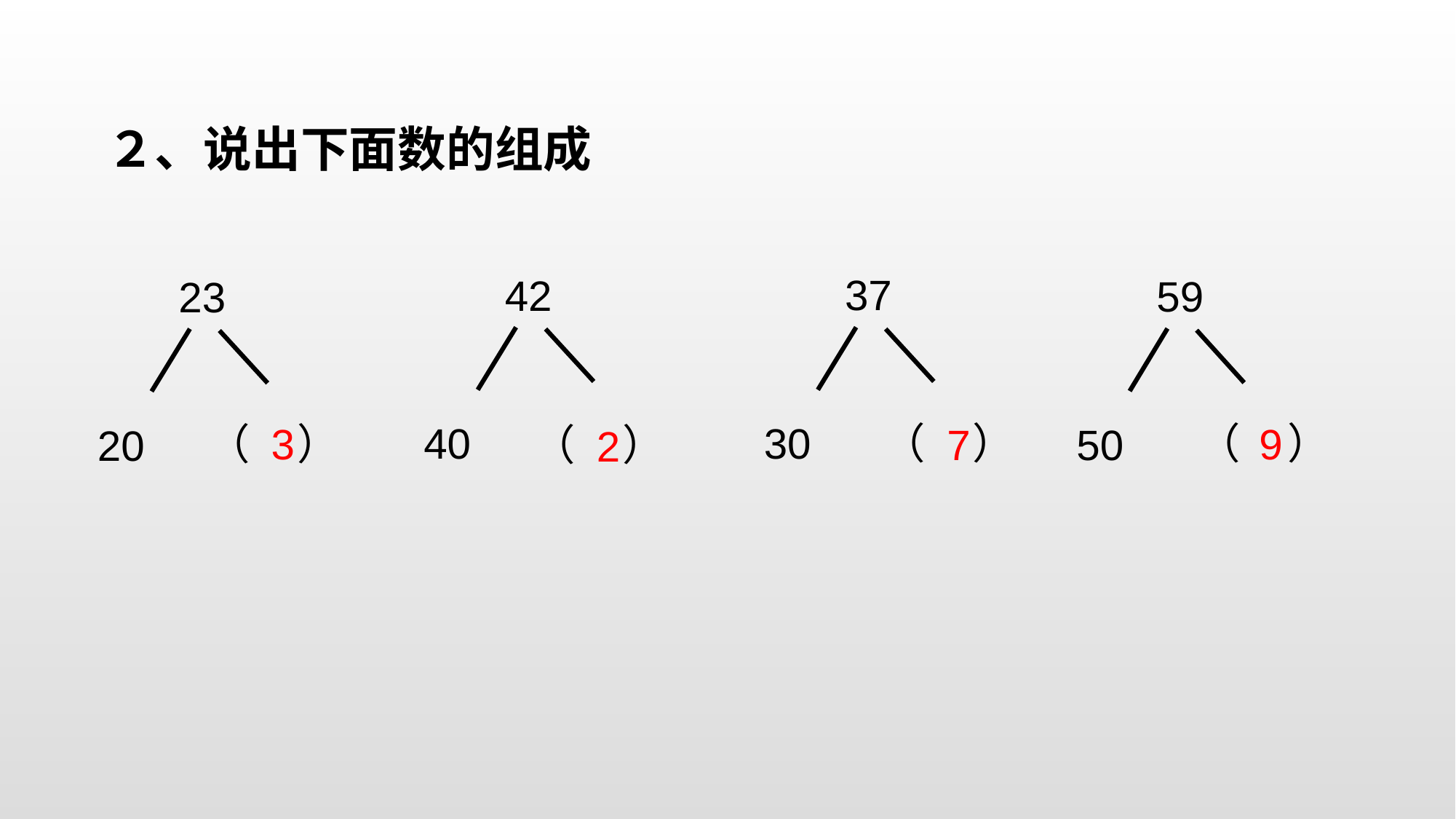

２、说出下面数的组成
37

30
（     ）
42

40
（     ）
59

50
（     ）
23

20
（     ）
9
3
7
2